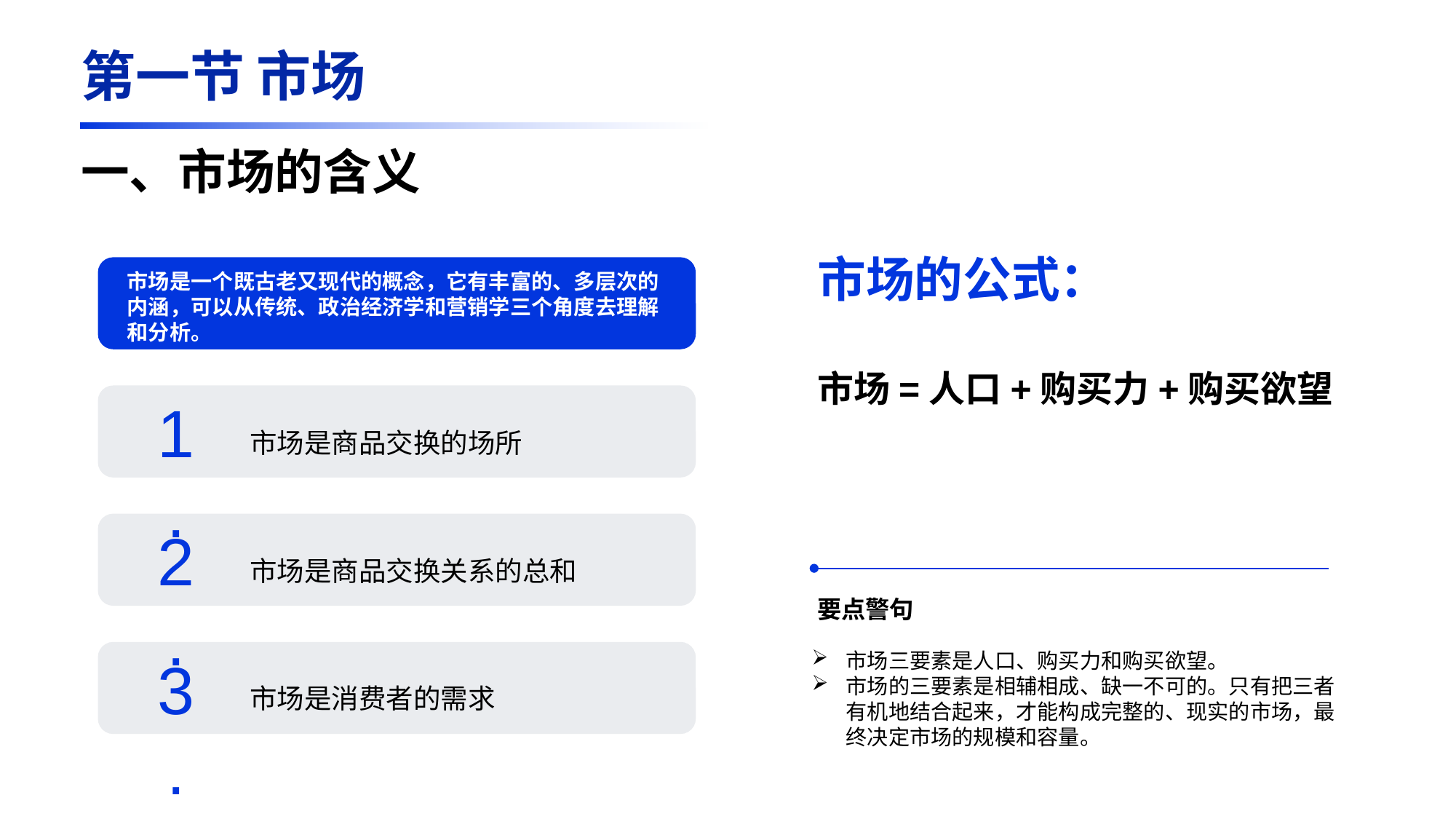

第一节 市场
一、市场的含义
市场的公式：

市场=人口+购买力+购买欲望

市场是一个既古老又现代的概念，它有丰富的、多层次的内涵，可以从传统、政治经济学和营销学三个角度去理解和分析。

1.
市场是商品交换的场所

2.
市场是商品交换关系的总和
要点警句

3.
市场是消费者的需求
市场三要素是人口、购买力和购买欲望。
市场的三要素是相辅相成、缺一不可的。只有把三者有机地结合起来，才能构成完整的、现实的市场，最终决定市场的规模和容量。